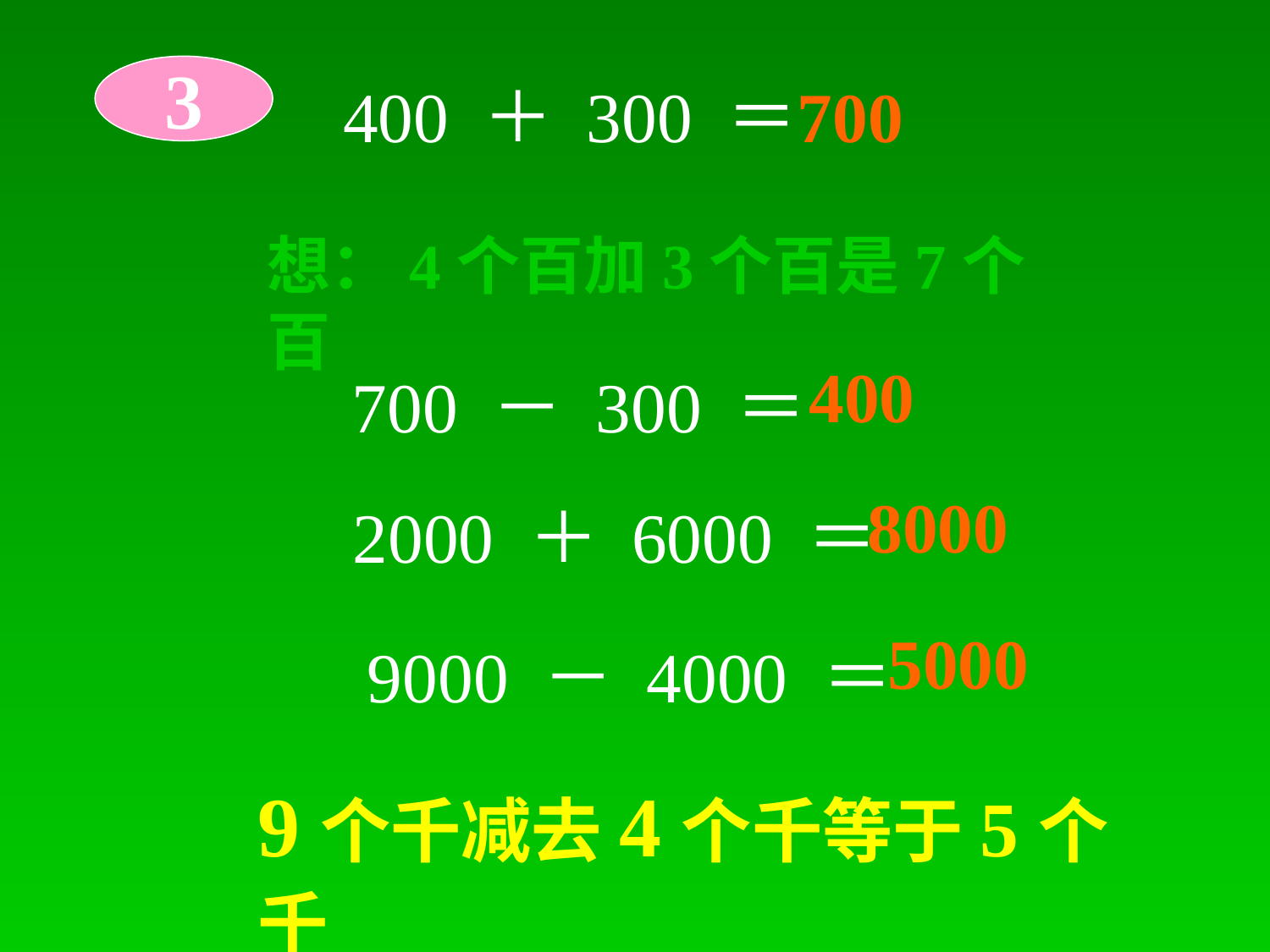

3
400 ＋ 300 ＝
700
想：4个百加3个百是7个百
400
700 － 300 ＝
8000
2000 ＋ 6000 ＝
5000
9000 － 4000 ＝
9个千减去4个千等于5个千